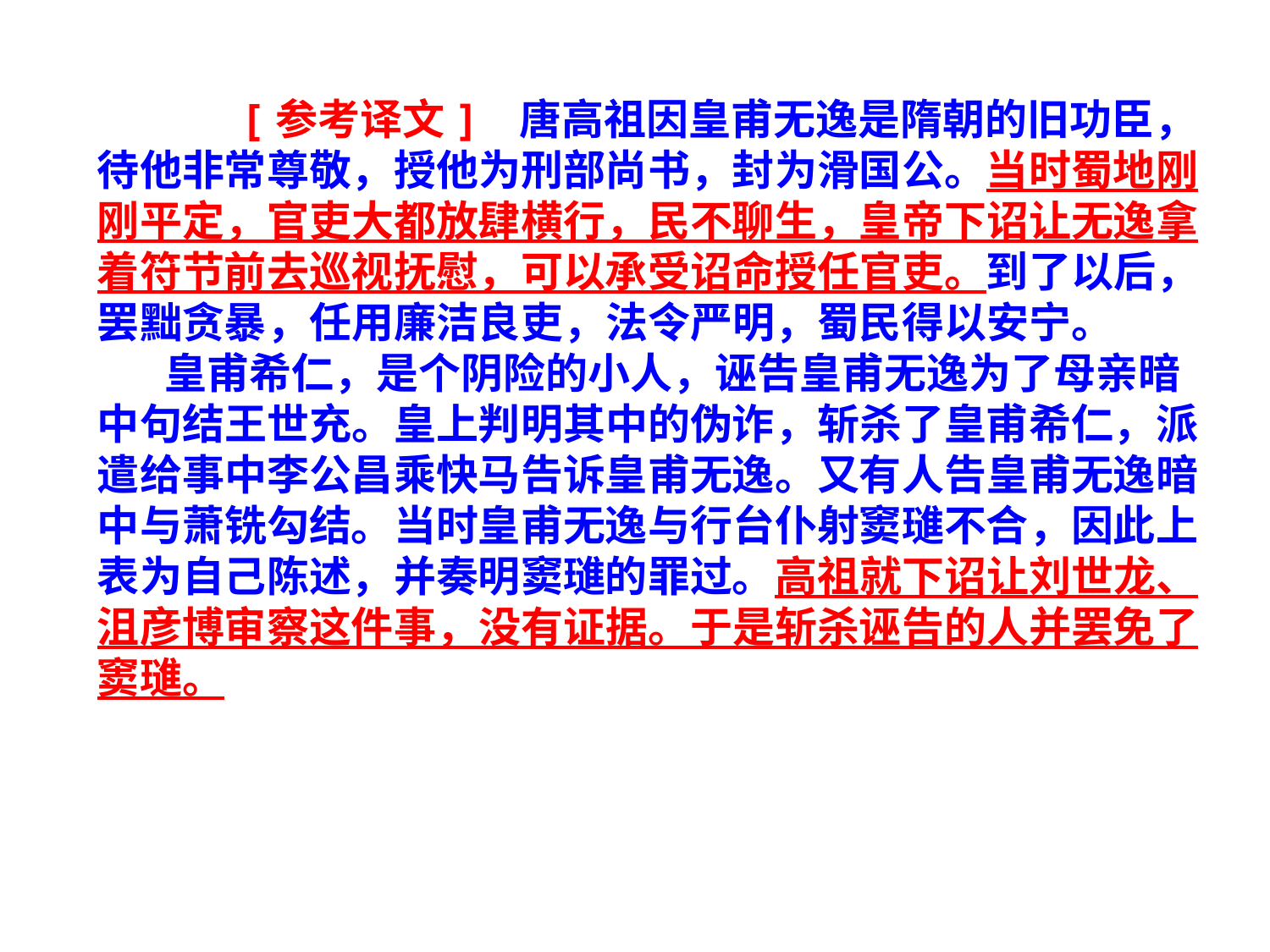

[参考译文]   唐高祖因皇甫无逸是隋朝的旧功臣，待他非常尊敬，授他为刑部尚书，封为滑国公。当时蜀地刚刚平定，官吏大都放肆横行，民不聊生，皇帝下诏让无逸拿着符节前去巡视抚慰，可以承受诏命授任官吏。到了以后，罢黜贪暴，任用廉洁良吏，法令严明，蜀民得以安宁。
      皇甫希仁，是个阴险的小人，诬告皇甫无逸为了母亲暗中句结王世充。皇上判明其中的伪诈，斩杀了皇甫希仁，派遣给事中李公昌乘快马告诉皇甫无逸。又有人告皇甫无逸暗中与萧铣勾结。当时皇甫无逸与行台仆射窦璡不合，因此上表为自己陈述，并奏明窦璡的罪过。高祖就下诏让刘世龙、沮彦博审察这件事，没有证据。于是斩杀诬告的人并罢免了窦璡。